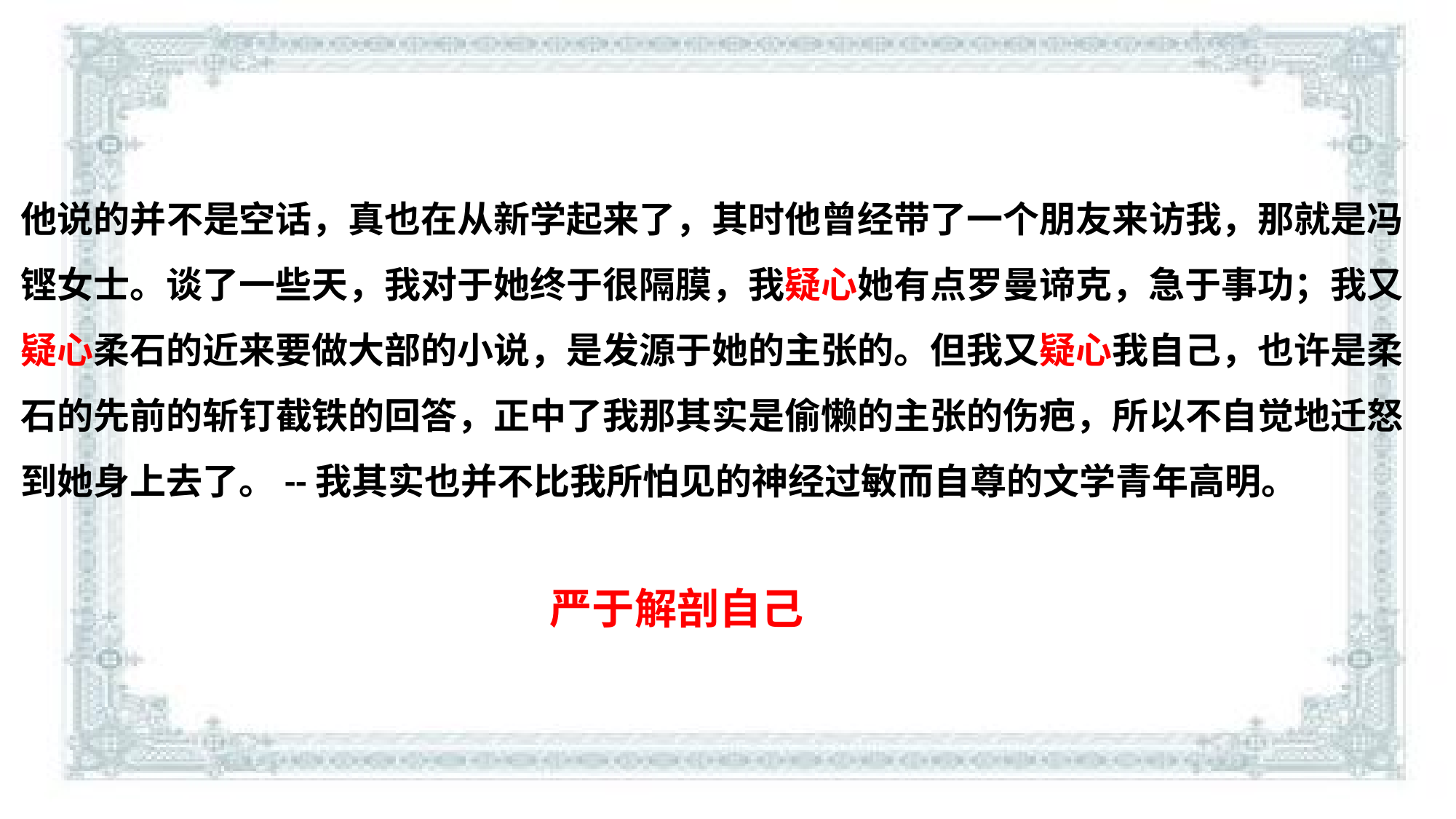

他说的并不是空话，真也在从新学起来了，其时他曾经带了一个朋友来访我，那就是冯铿女士。谈了一些天，我对于她终于很隔膜，我疑心她有点罗曼谛克，急于事功；我又疑心柔石的近来要做大部的小说，是发源于她的主张的。但我又疑心我自己，也许是柔石的先前的斩钉截铁的回答，正中了我那其实是偷懒的主张的伤疤，所以不自觉地迁怒到她身上去了。--我其实也并不比我所怕见的神经过敏而自尊的文学青年高明。
严于解剖自己